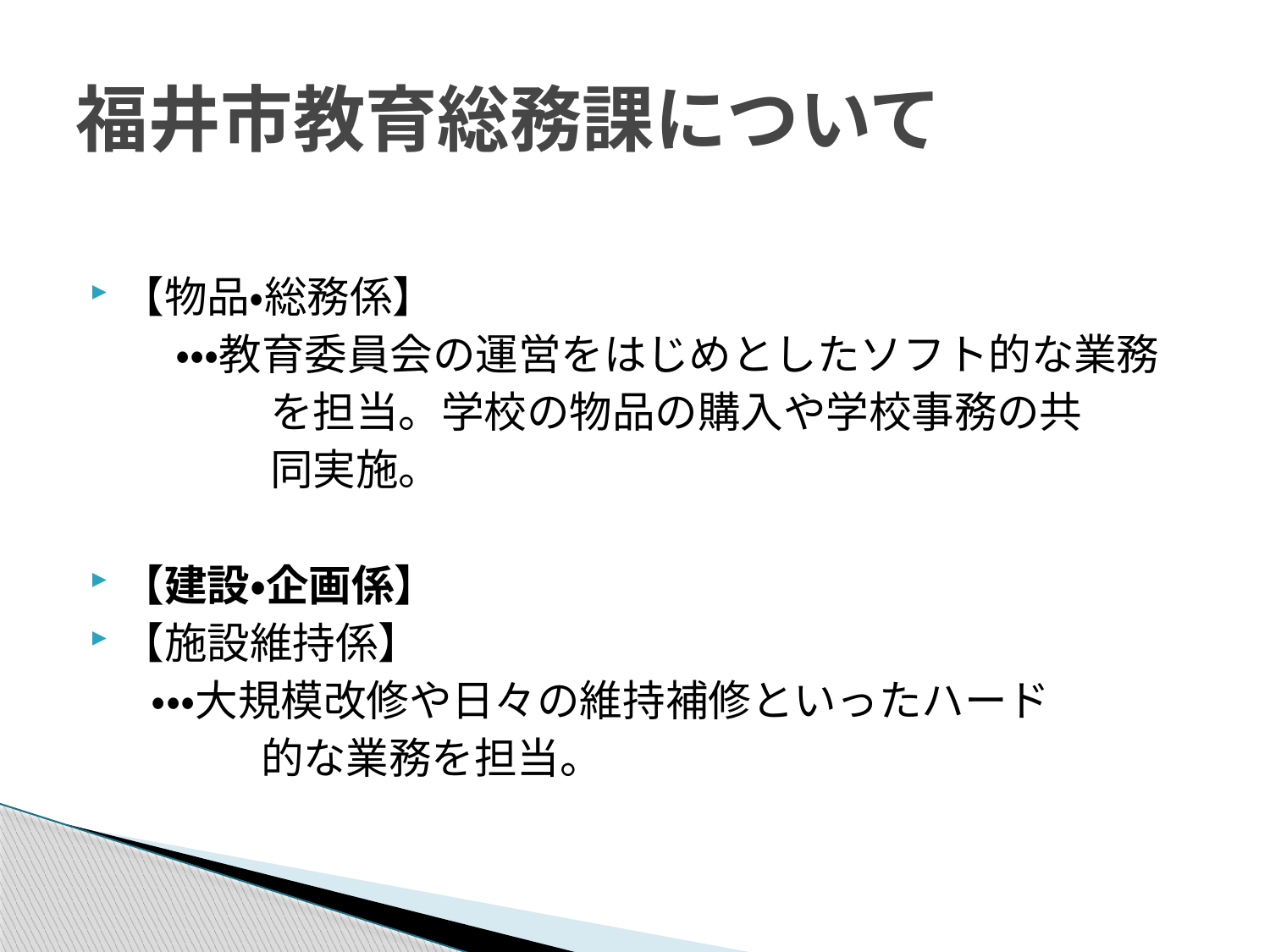

# 福井市教育総務課について

【物品・総務係】
　　・・・教育委員会の運営をはじめとしたソフト的な業務
　　　 　を担当。学校の物品の購入や学校事務の共
　　　　 同実施。

【建設・企画係】
【施設維持係】
　  ・・・大規模改修や日々の維持補修といったハード
　　　　的な業務を担当。